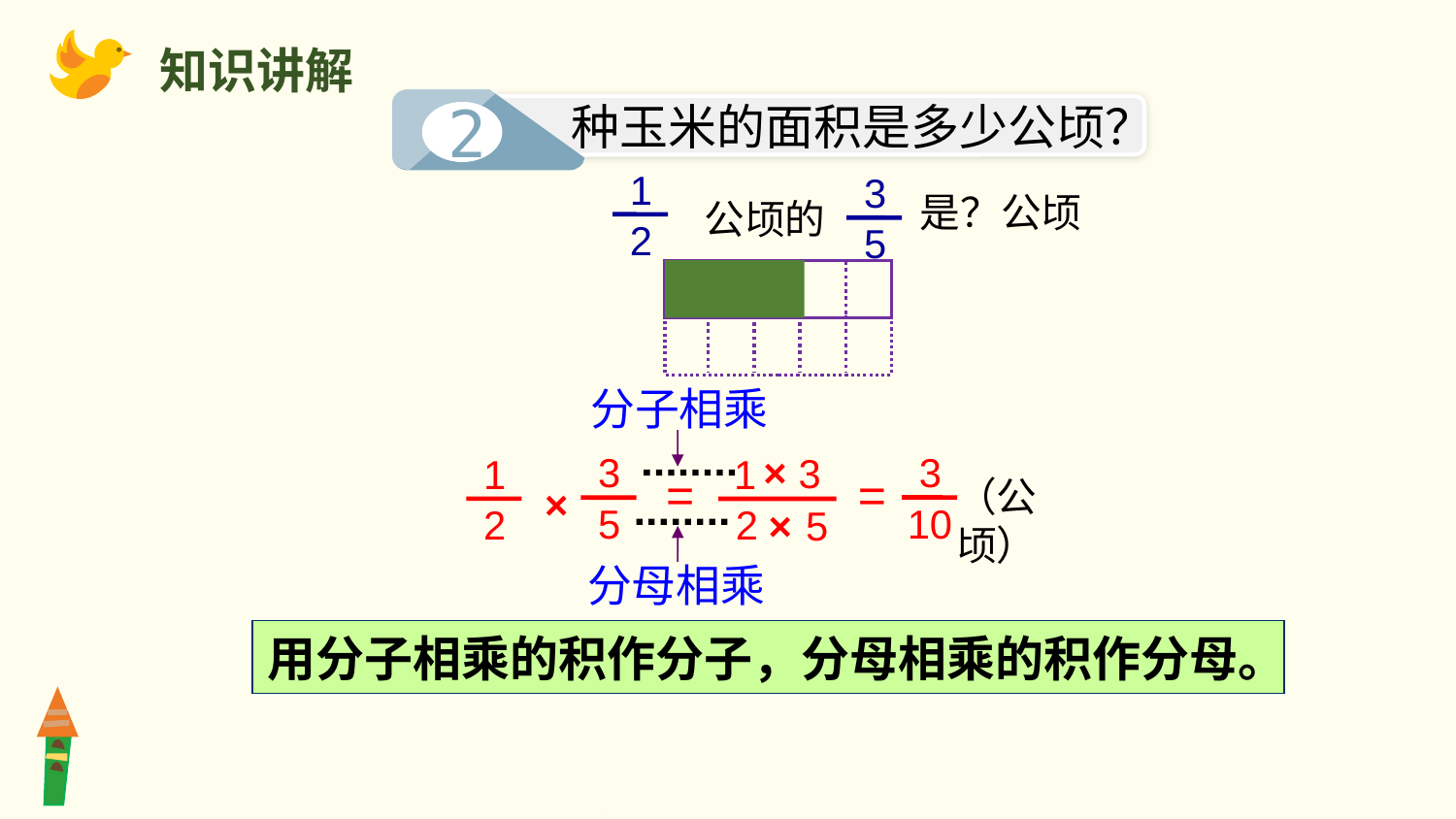

知识讲解

2
种玉米的面积是多少公顷？
10

1
2

3
5

是？公顷
公顷的

分子相乘

×
3
5

1
2

×
1
2

=
×
5
3
10

=
（公顷）
3

分母相乘
用分子相乘的积作分子，分母相乘的积作分母。